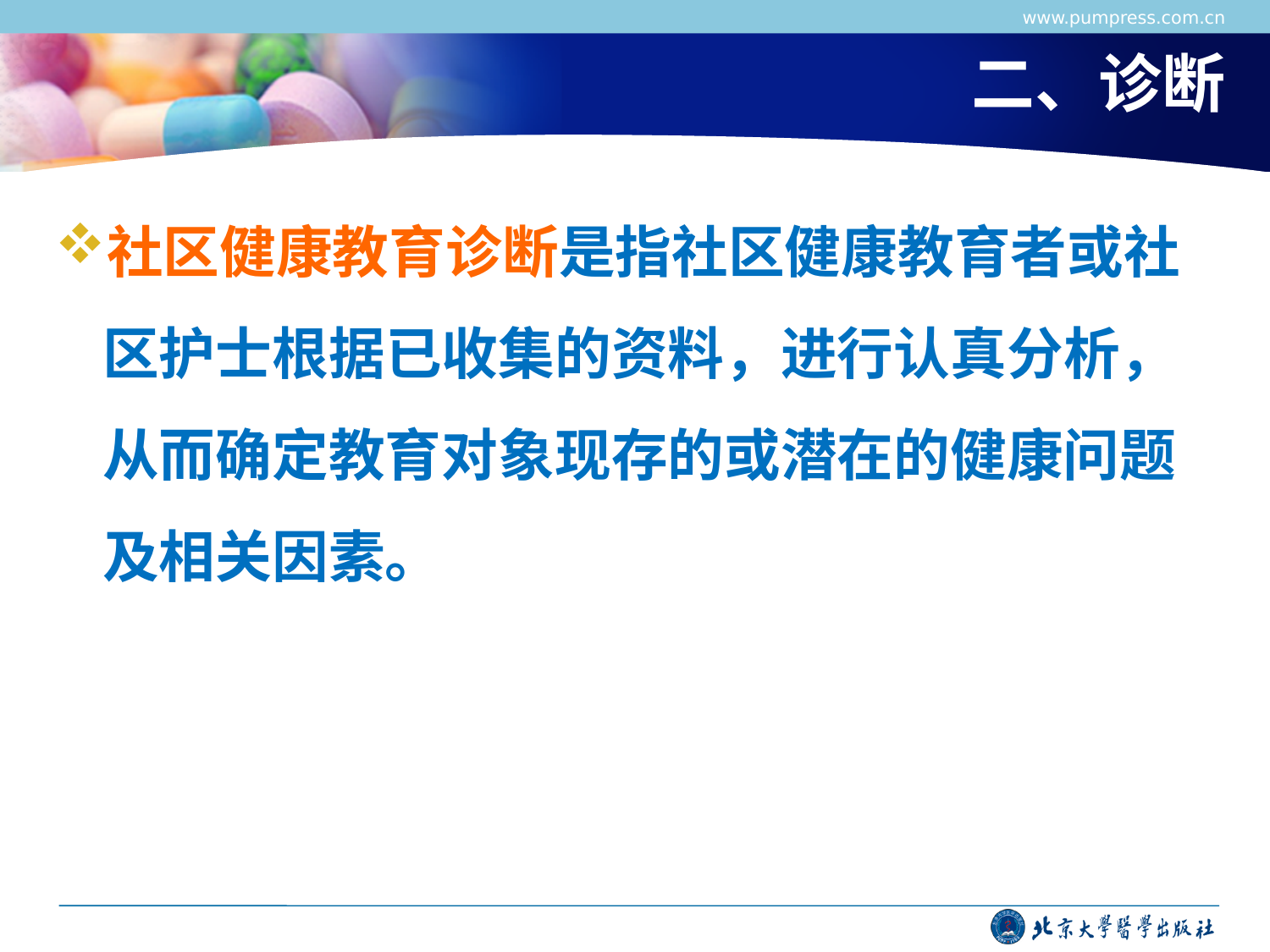

www.pumpress.com.cn
# 二、诊断
社区健康教育诊断是指社区健康教育者或社区护士根据已收集的资料，进行认真分析，从而确定教育对象现存的或潜在的健康问题及相关因素。